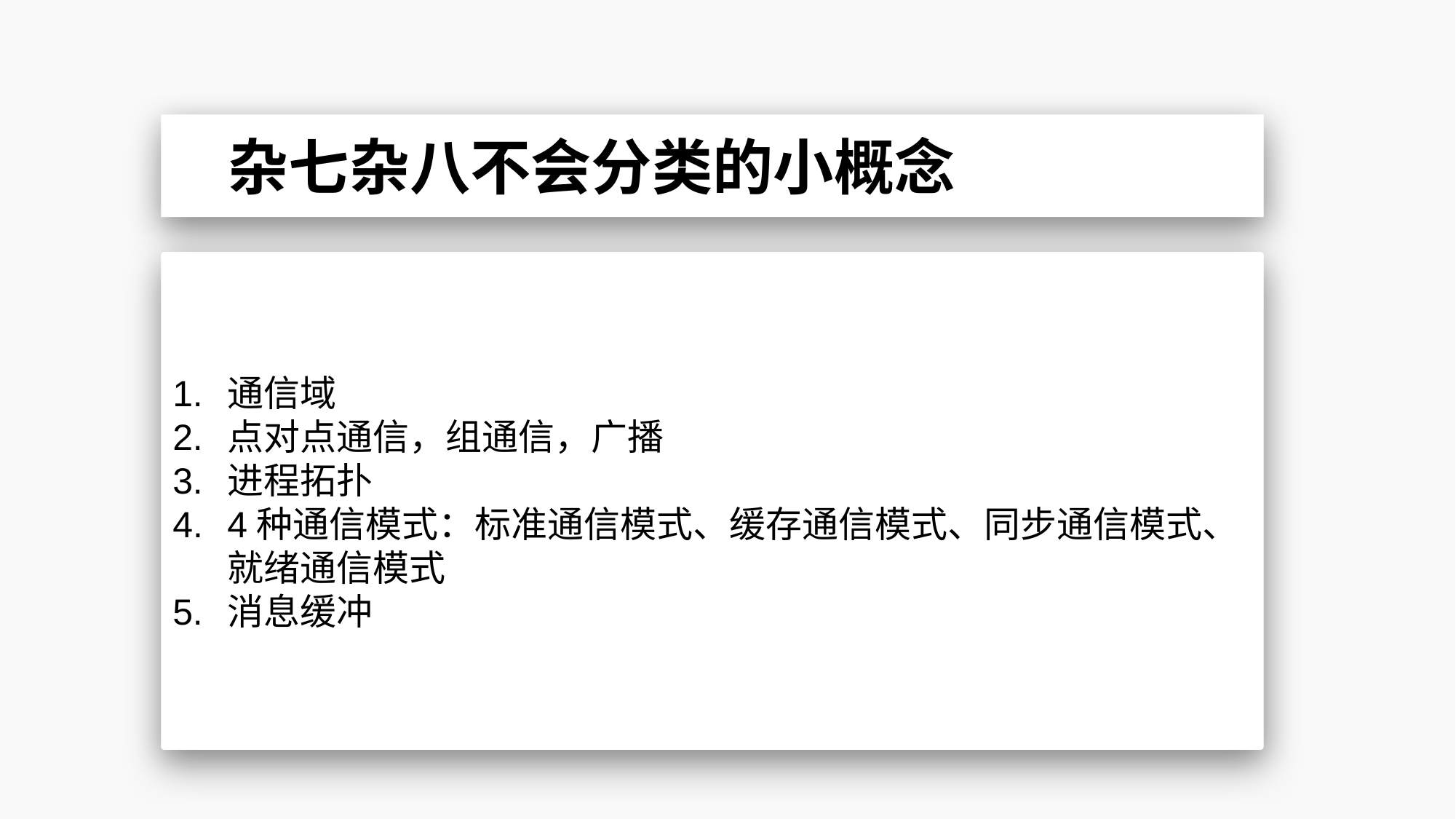

杂七杂八不会分类的小概念

通信域
点对点通信，组通信，广播
进程拓扑
4种通信模式：标准通信模式、缓存通信模式、同步通信模式、就绪通信模式
消息缓冲